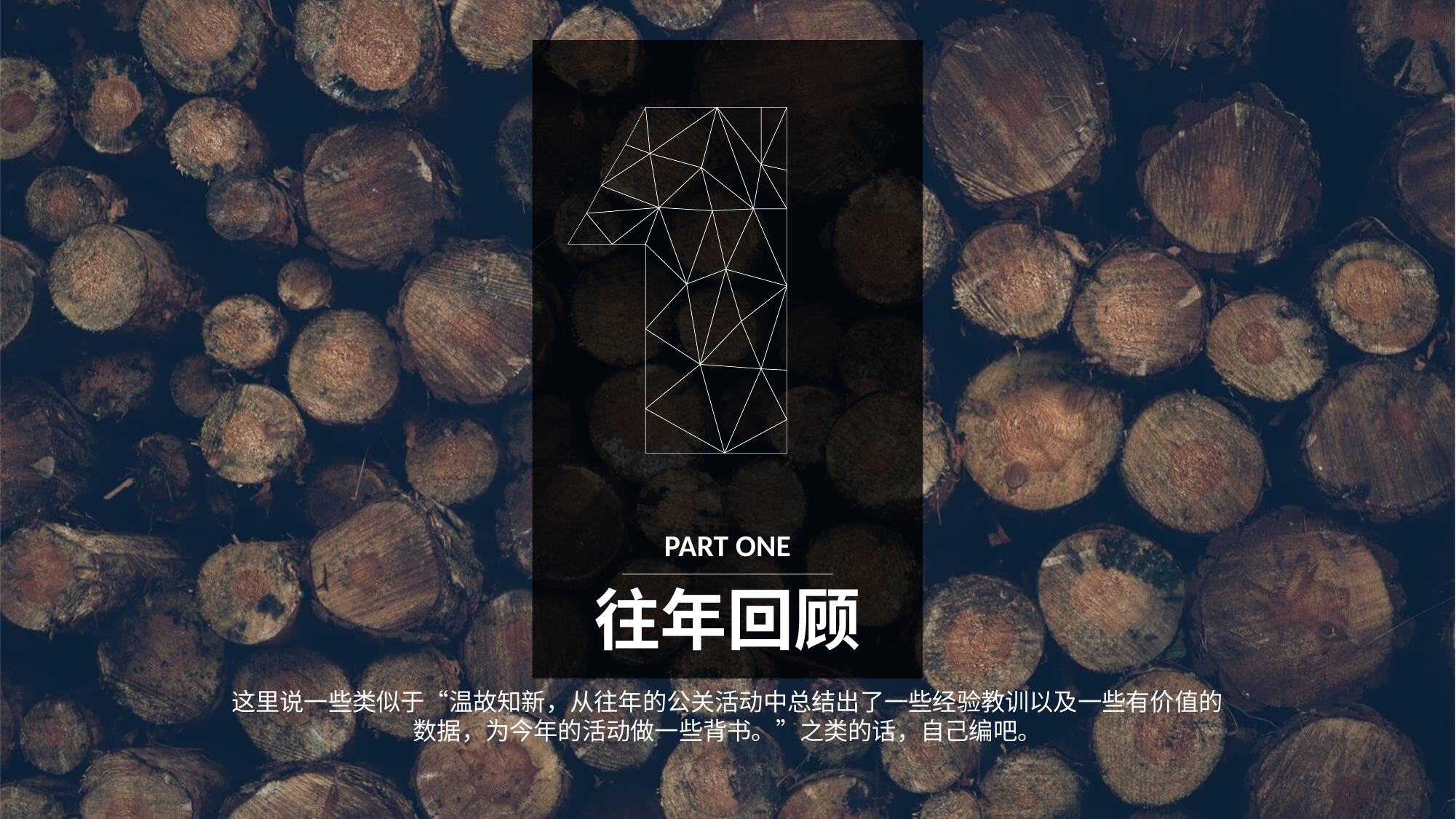

PART ONE
往年回顾
这里说一些类似于“温故知新，从往年的公关活动中总结出了一些经验教训以及一些有价值的数据，为今年的活动做一些背书。”之类的话，自己编吧。